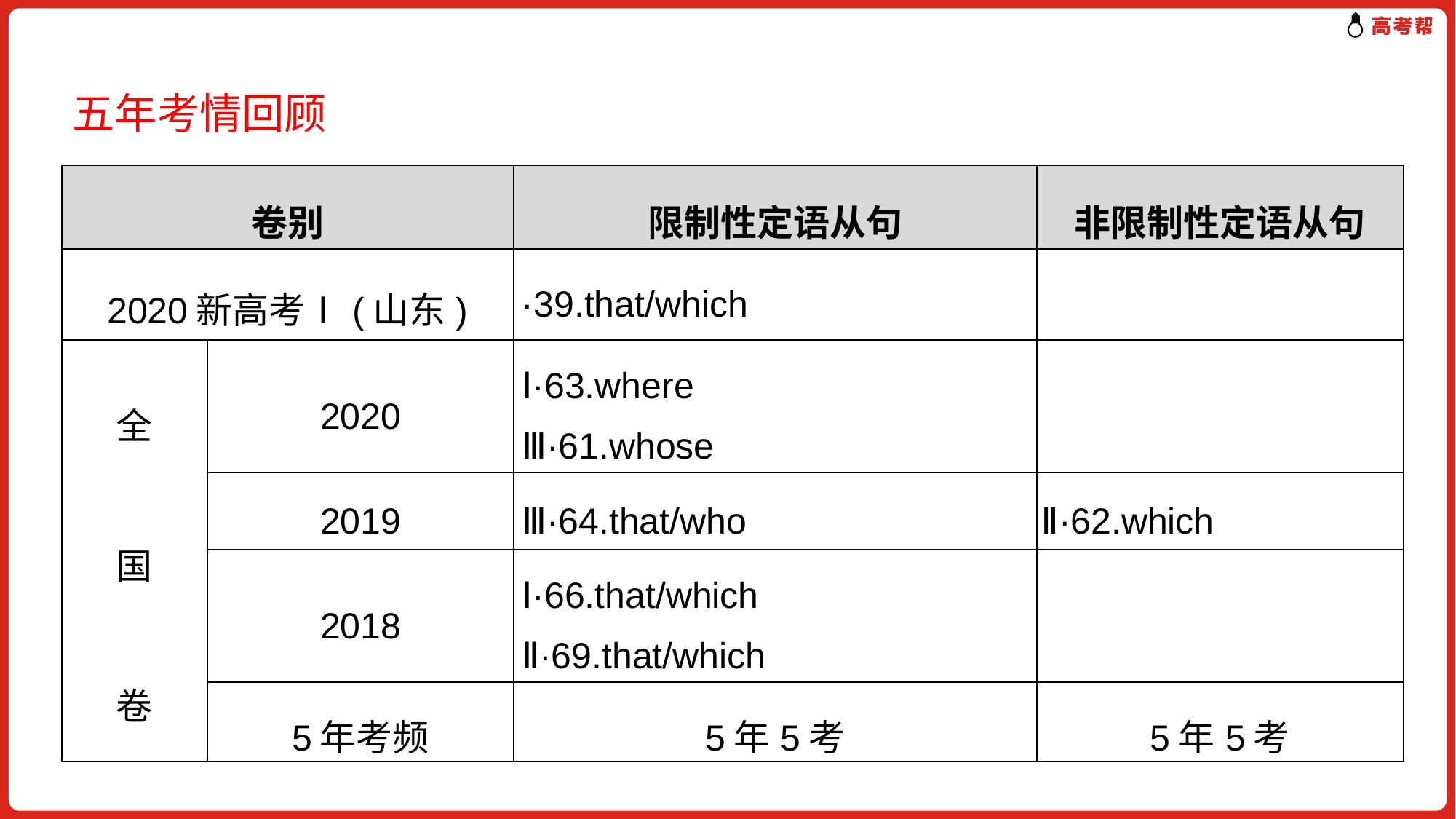

五年考情回顾
| 卷别 |  | 限制性定语从句 | 非限制性定语从句 |
| --- | --- | --- | --- |
| 2020新高考Ⅰ(山东) |  | ·39.that/which |  |
| 全 国 卷 | 2020 | Ⅰ·63.where Ⅲ·61.whose |  |
|  | 2019 | Ⅲ·64.that/who | Ⅱ·62.which |
|  | 2018 | Ⅰ·66.that/which Ⅱ·69.that/which |  |
|  | 5年考频 | 5年5考 | 5年5考 |